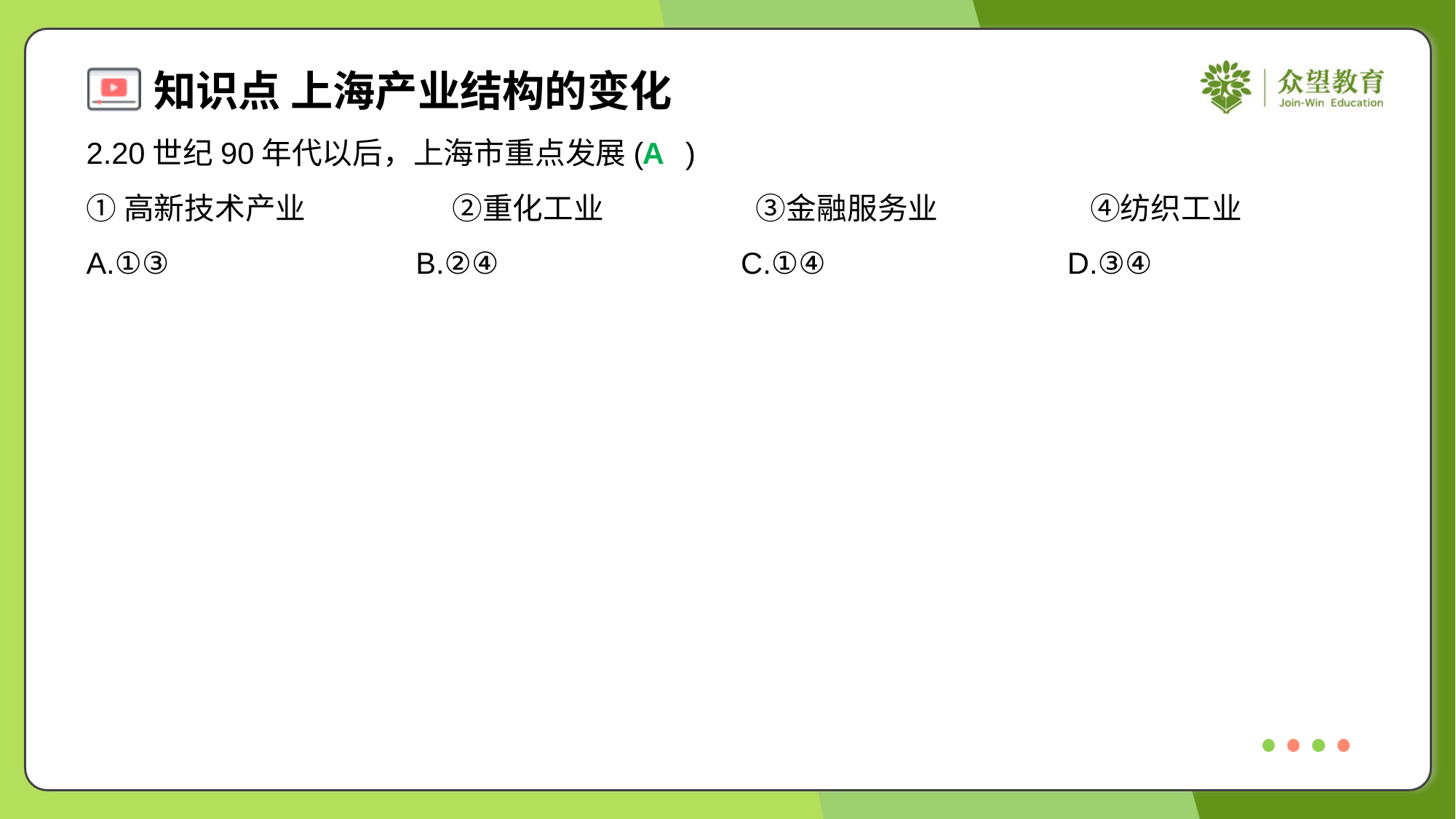

2.20世纪90年代以后，上海市重点发展(     )
A
①高新技术产业	②重化工业	③金融服务业	④纺织工业
A.①③	B.②④	C.①④	D.③④